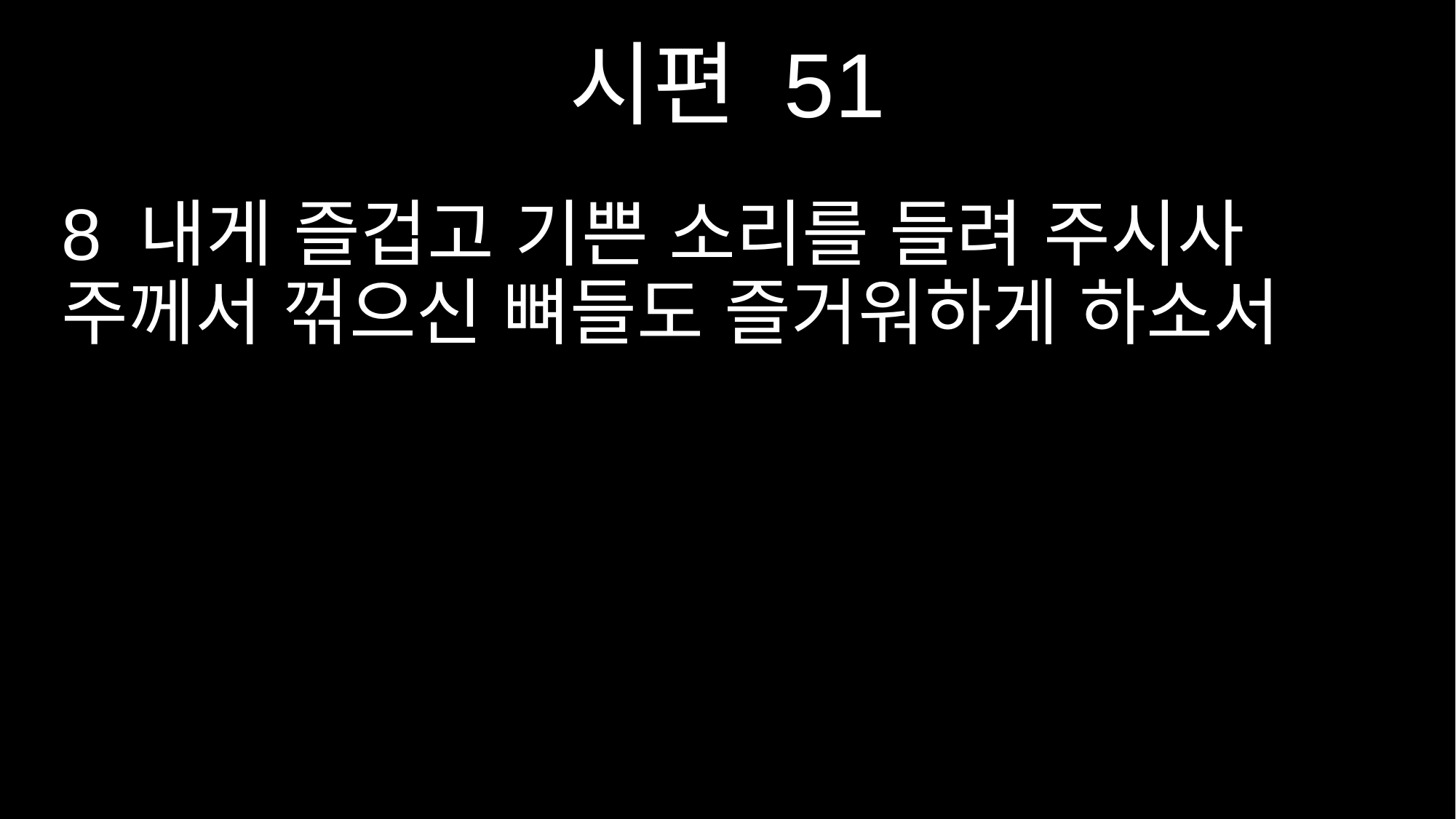

시편 51
8 내게 즐겁고 기쁜 소리를 들려 주시사 주께서 꺾으신 뼈들도 즐거워하게 하소서